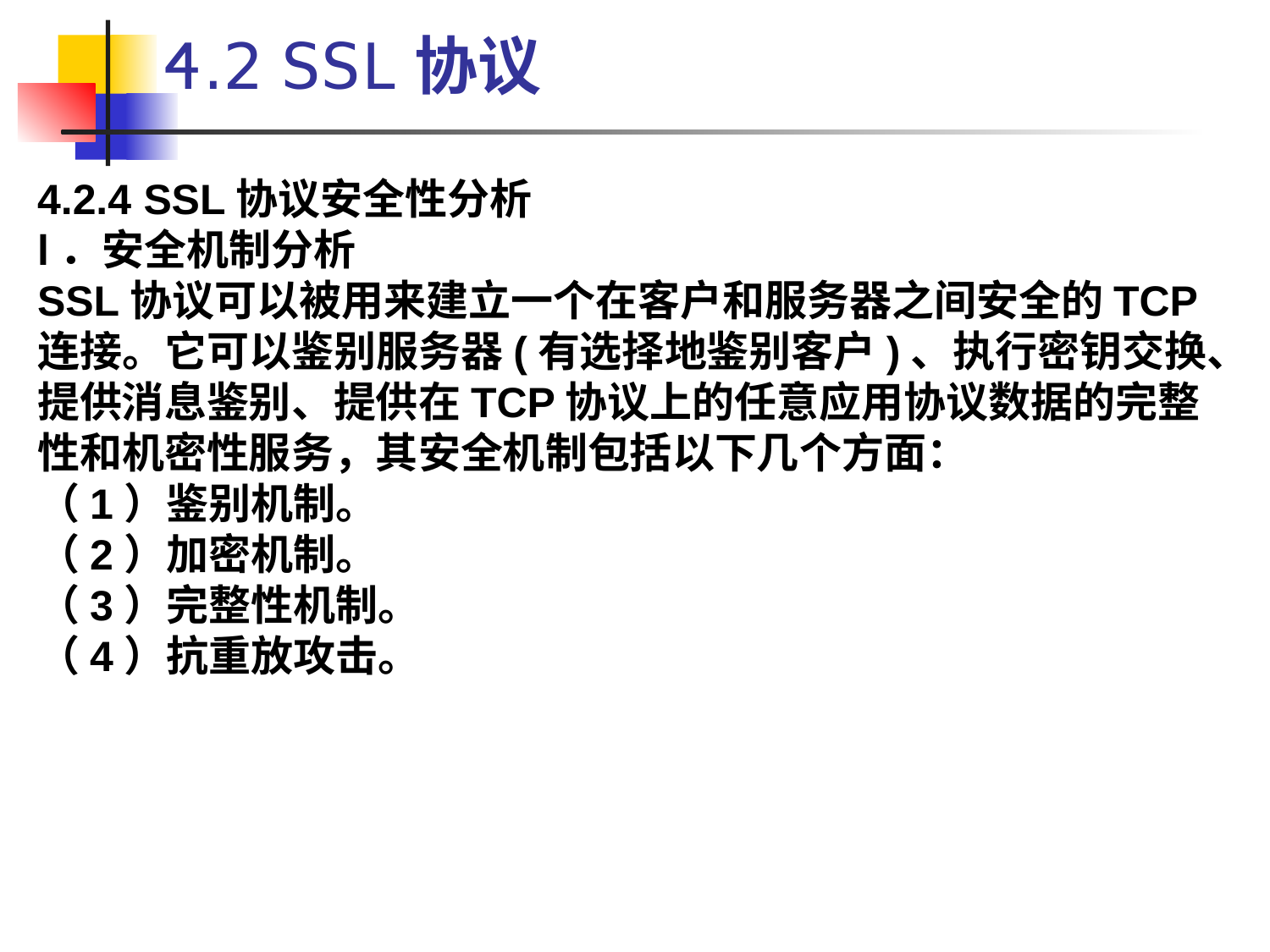

4.2 SSL协议
4.2.4 SSL协议安全性分析
l．安全机制分析
SSL协议可以被用来建立一个在客户和服务器之间安全的TCP连接。它可以鉴别服务器(有选择地鉴别客户)、执行密钥交换、提供消息鉴别、提供在TCP协议上的任意应用协议数据的完整性和机密性服务，其安全机制包括以下几个方面：
（1）鉴别机制。
（2）加密机制。
（3）完整性机制。
（4）抗重放攻击。